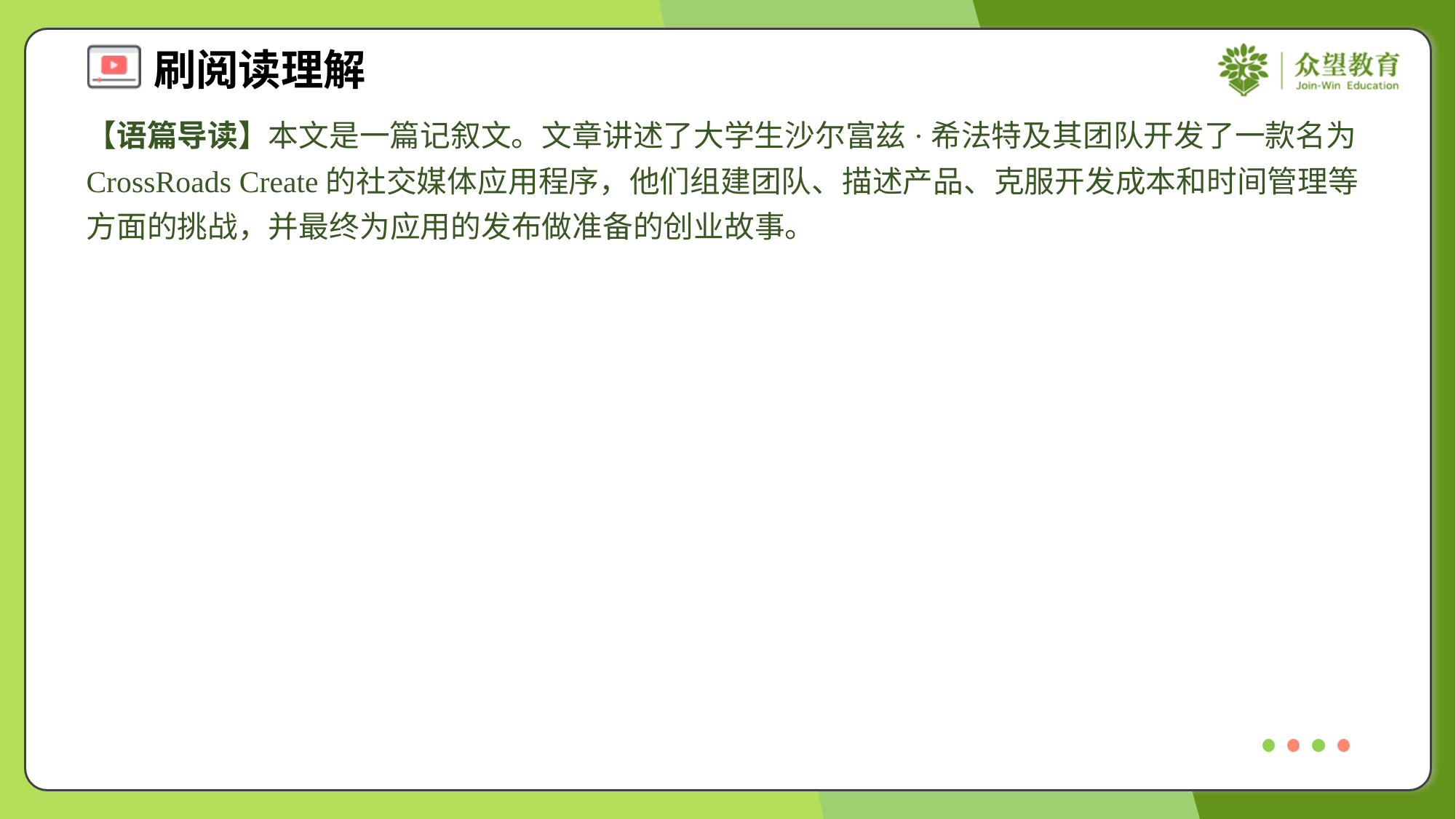

【语篇导读】本文是一篇记叙文。文章讲述了大学生沙尔富兹·希法特及其团队开发了一款名为CrossRoads Create的社交媒体应用程序，他们组建团队、描述产品、克服开发成本和时间管理等方面的挑战，并最终为应用的发布做准备的创业故事。